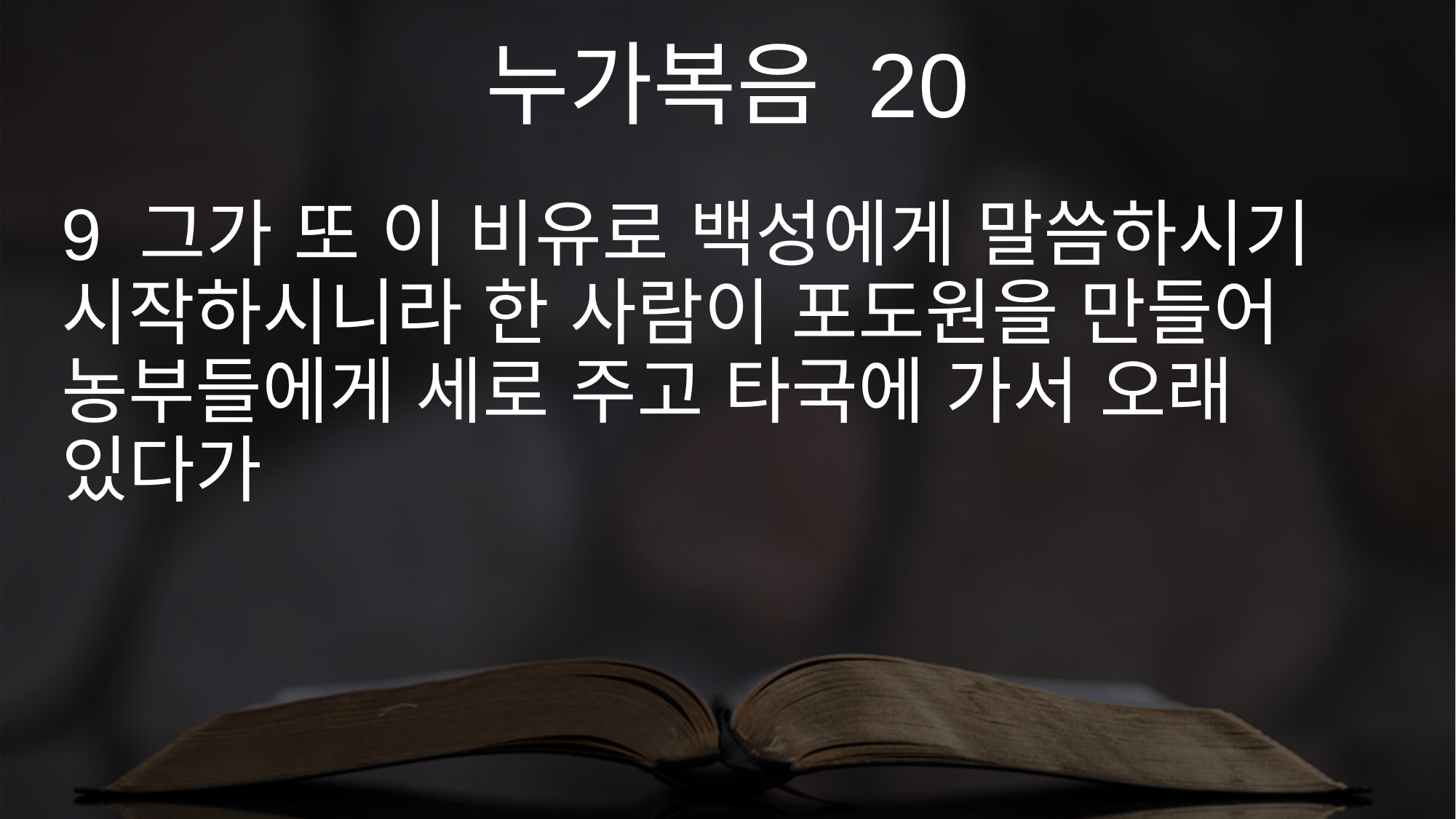

누가복음 20
9 그가 또 이 비유로 백성에게 말씀하시기 시작하시니라 한 사람이 포도원을 만들어 농부들에게 세로 주고 타국에 가서 오래 있다가